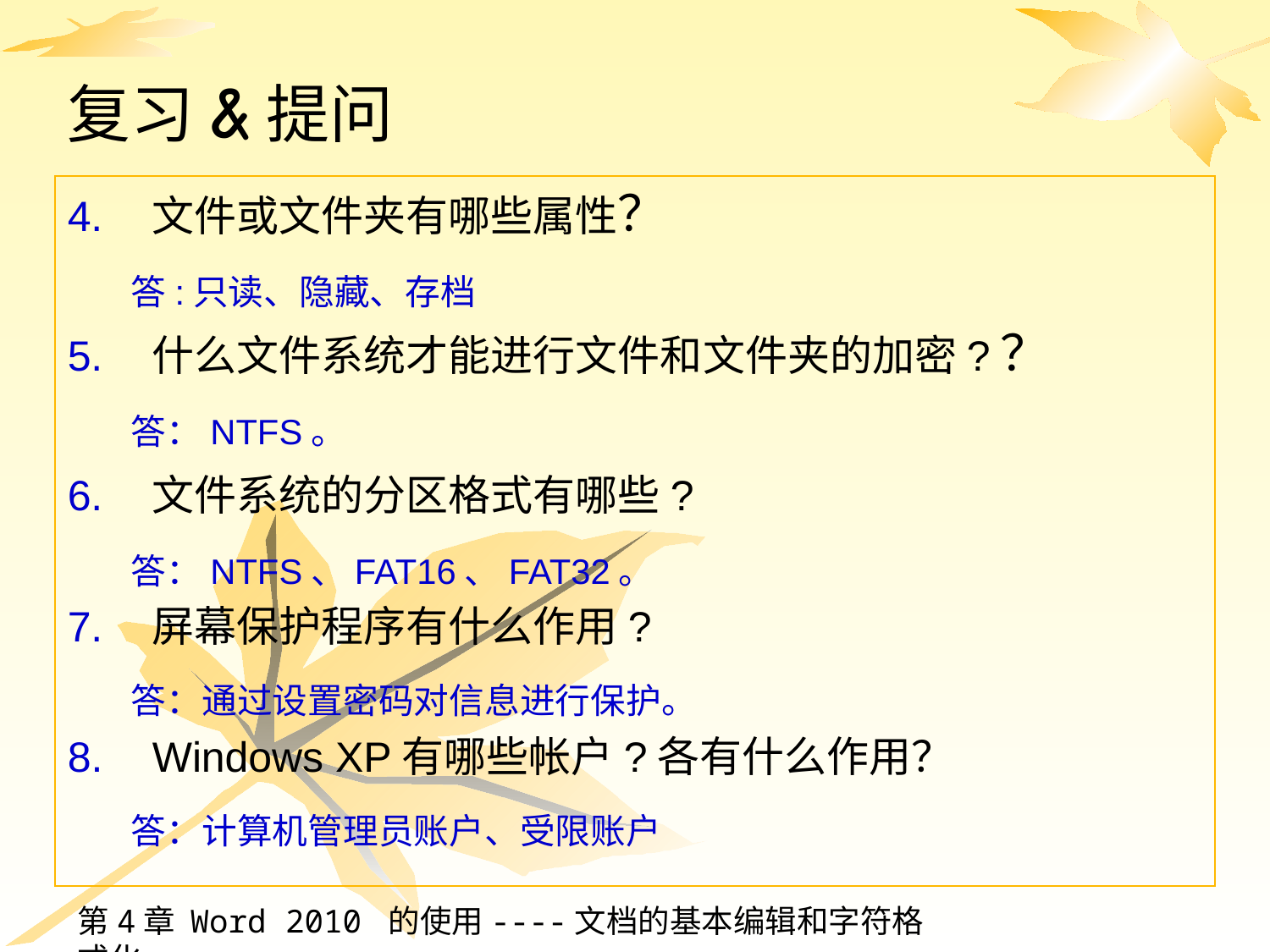

复习&提问
文件或文件夹有哪些属性？
答:只读、隐藏、存档
什么文件系统才能进行文件和文件夹的加密?？
答：NTFS。
文件系统的分区格式有哪些?
答：NTFS、FAT16、FAT32。
屏幕保护程序有什么作用?
答：通过设置密码对信息进行保护。
Windows XP有哪些帐户?各有什么作用？
答：计算机管理员账户、受限账户